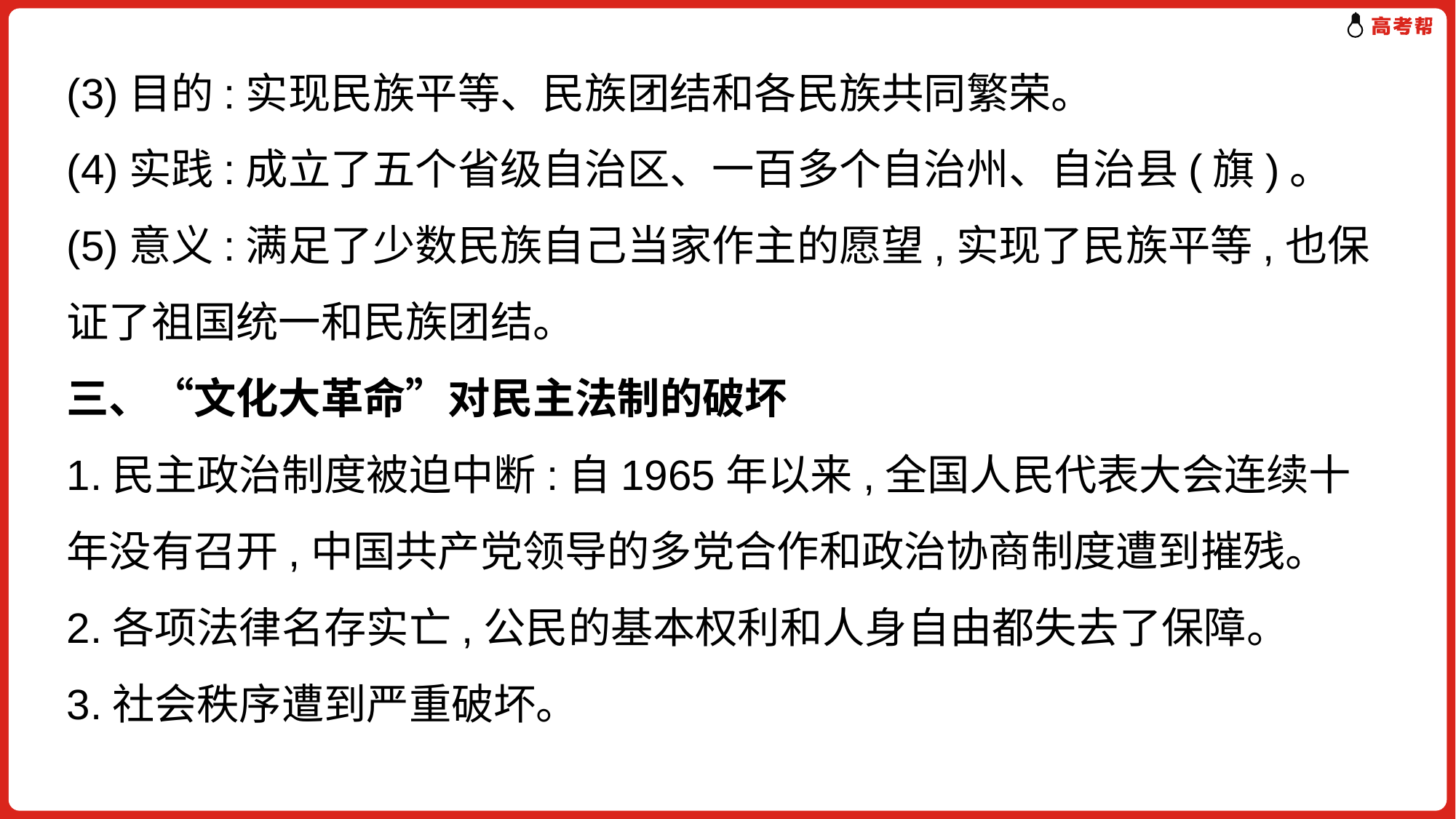

(3)目的:实现民族平等、民族团结和各民族共同繁荣。
(4)实践:成立了五个省级自治区、一百多个自治州、自治县(旗)。
(5)意义:满足了少数民族自己当家作主的愿望,实现了民族平等,也保证了祖国统一和民族团结。
三、“文化大革命”对民主法制的破坏
1.民主政治制度被迫中断:自1965年以来,全国人民代表大会连续十年没有召开,中国共产党领导的多党合作和政治协商制度遭到摧残。
2.各项法律名存实亡,公民的基本权利和人身自由都失去了保障。
3.社会秩序遭到严重破坏。